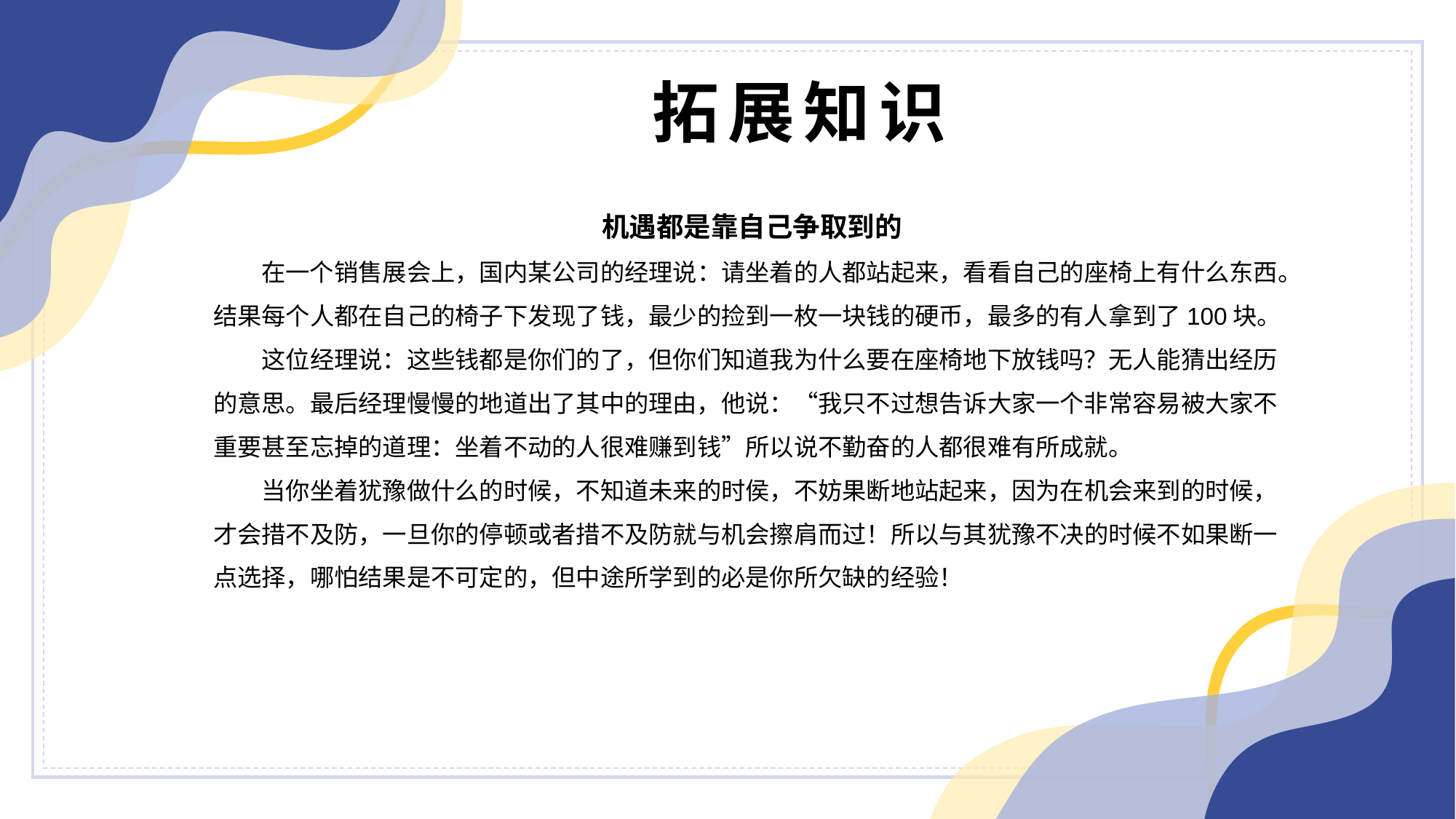

拓展知识
机遇都是靠自己争取到的
　　在一个销售展会上，国内某公司的经理说：请坐着的人都站起来，看看自己的座椅上有什么东西。结果每个人都在自己的椅子下发现了钱，最少的捡到一枚一块钱的硬币，最多的有人拿到了100块。
　　这位经理说：这些钱都是你们的了，但你们知道我为什么要在座椅地下放钱吗？无人能猜出经历的意思。最后经理慢慢的地道出了其中的理由，他说：“我只不过想告诉大家一个非常容易被大家不重要甚至忘掉的道理：坐着不动的人很难赚到钱”所以说不勤奋的人都很难有所成就。
　　当你坐着犹豫做什么的时候，不知道未来的时侯，不妨果断地站起来，因为在机会来到的时候，才会措不及防，一旦你的停顿或者措不及防就与机会擦肩而过！所以与其犹豫不决的时候不如果断一点选择，哪怕结果是不可定的，但中途所学到的必是你所欠缺的经验！